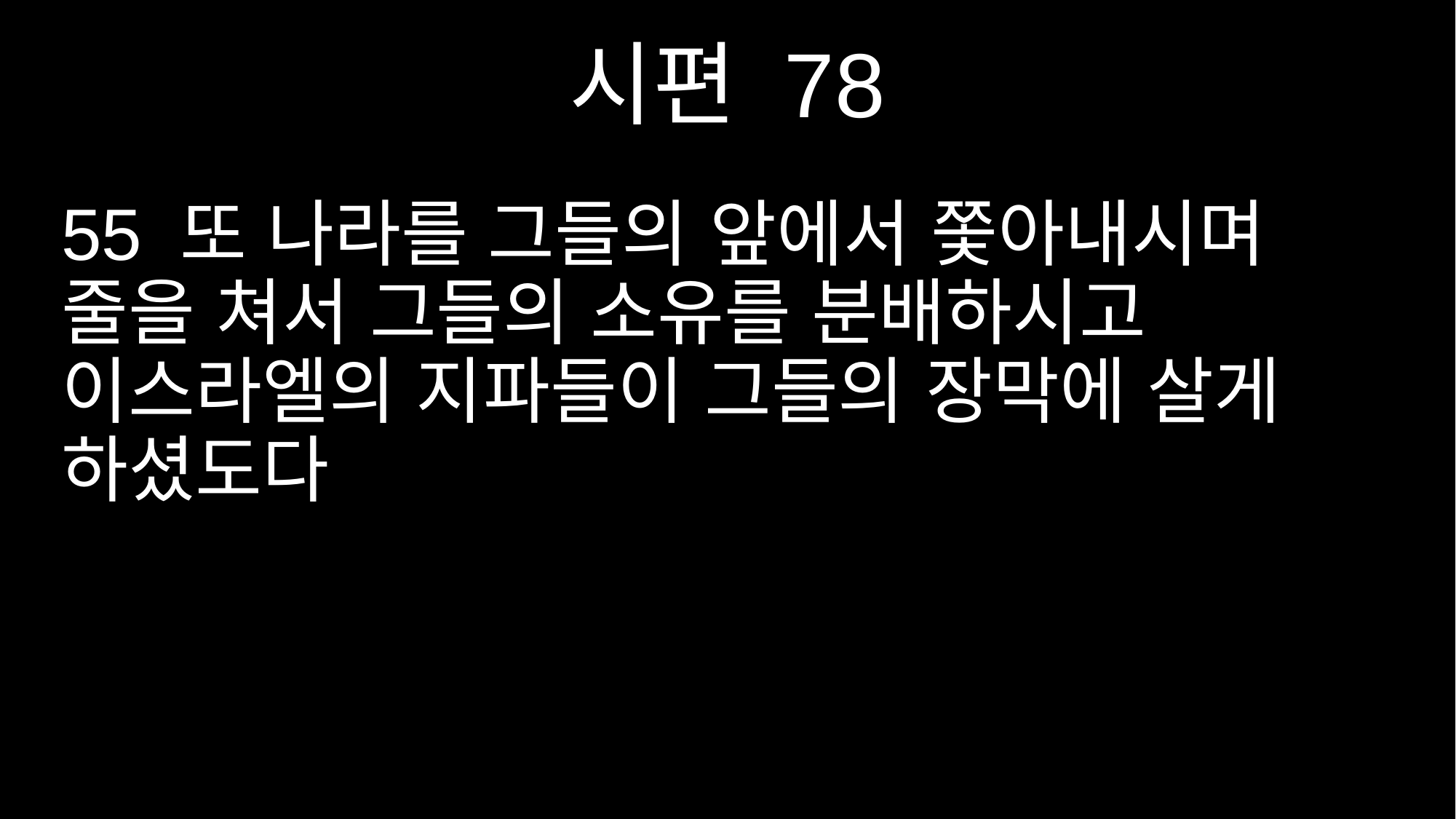

시편 78
55 또 나라를 그들의 앞에서 쫓아내시며 줄을 쳐서 그들의 소유를 분배하시고 이스라엘의 지파들이 그들의 장막에 살게 하셨도다